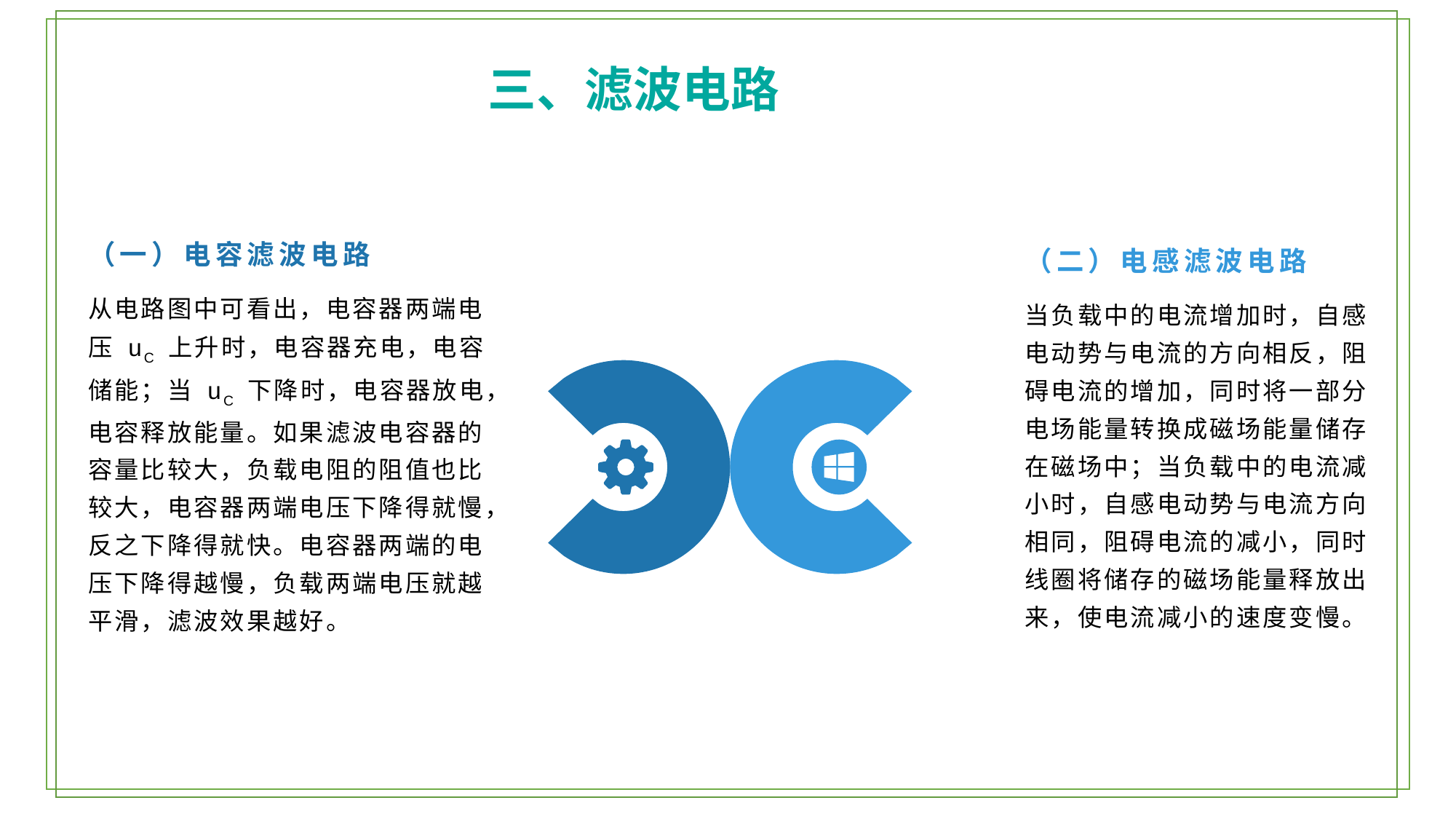

三、滤波电路
（一）电容滤波电路
（二）电感滤波电路
从电路图中可看出，电容器两端电压 uC 上升时，电容器充电，电容储能；当 uC 下降时，电容器放电，电容释放能量。如果滤波电容器的容量比较大，负载电阻的阻值也比较大，电容器两端电压下降得就慢，反之下降得就快。电容器两端的电压下降得越慢，负载两端电压就越平滑，滤波效果越好。
当负载中的电流增加时，自感电动势与电流的方向相反，阻碍电流的增加，同时将一部分电场能量转换成磁场能量储存在磁场中；当负载中的电流减小时，自感电动势与电流方向相同，阻碍电流的减小，同时线圈将储存的磁场能量释放出来，使电流减小的速度变慢。